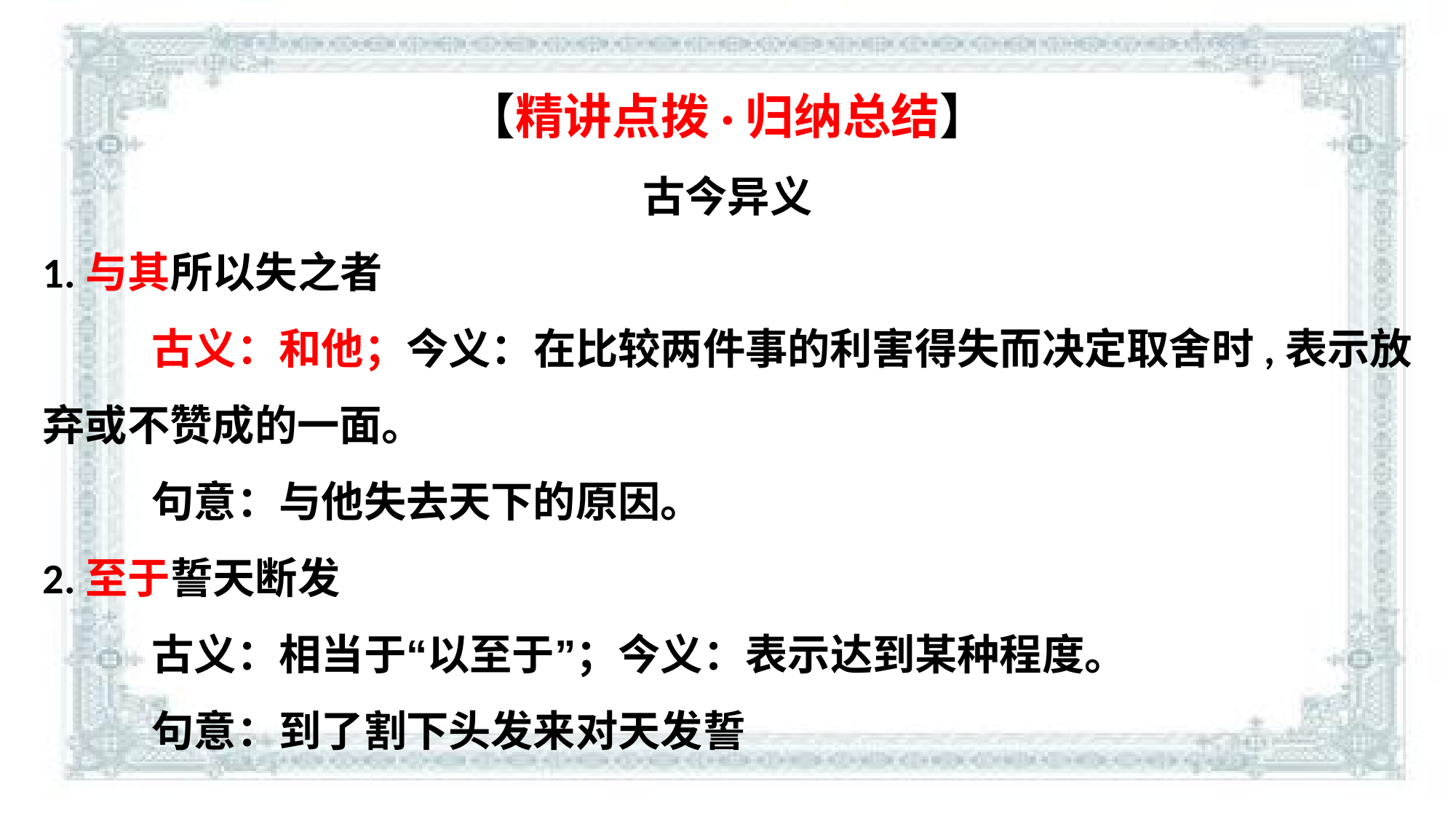

【精讲点拨·归纳总结】
古今异义
1.与其所以失之者
	古义：和他；今义：在比较两件事的利害得失而决定取舍时,表示放弃或不赞成的一面。
	句意：与他失去天下的原因。
2.至于誓天断发
	古义：相当于“以至于”；今义：表示达到某种程度。
	句意：到了割下头发来对天发誓